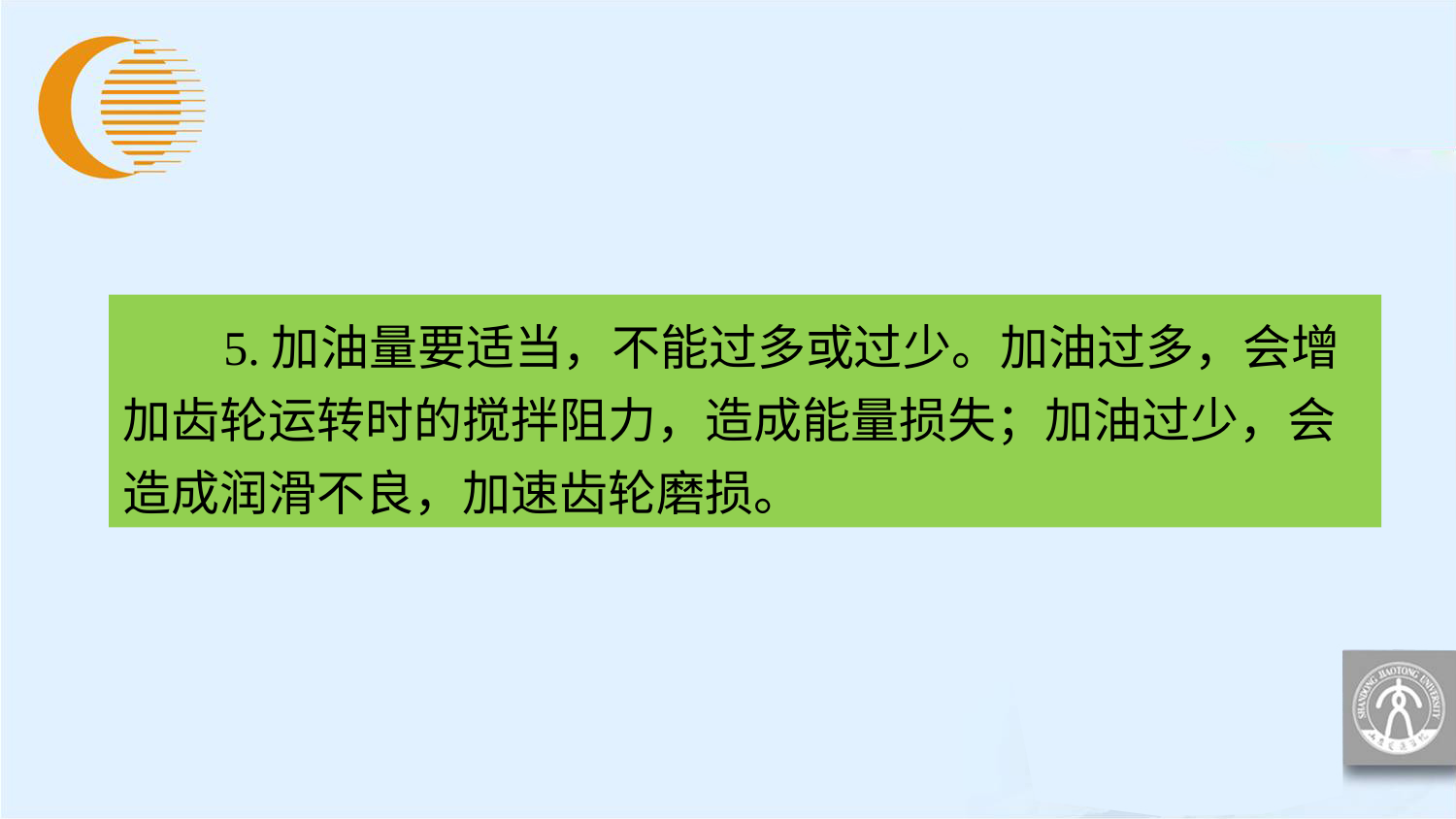

5.加油量要适当，不能过多或过少。加油过多，会增加齿轮运转时的搅拌阻力，造成能量损失；加油过少，会造成润滑不良，加速齿轮磨损。